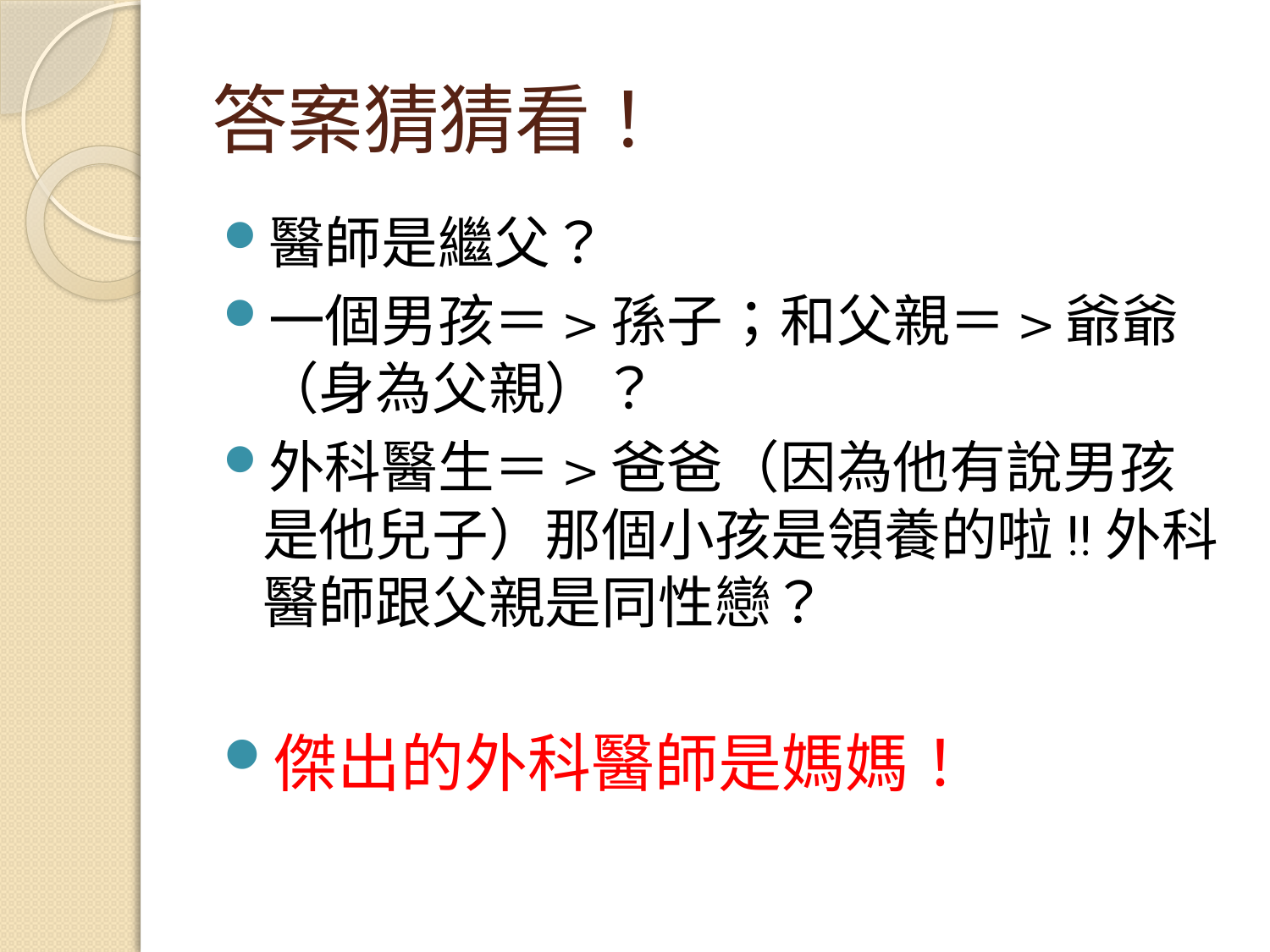

# 答案猜猜看！
醫師是繼父？
一個男孩＝>孫子；和父親＝>爺爺（身為父親）？
外科醫生＝>爸爸（因為他有說男孩是他兒子）那個小孩是領養的啦!!外科醫師跟父親是同性戀？

傑出的外科醫師是媽媽！